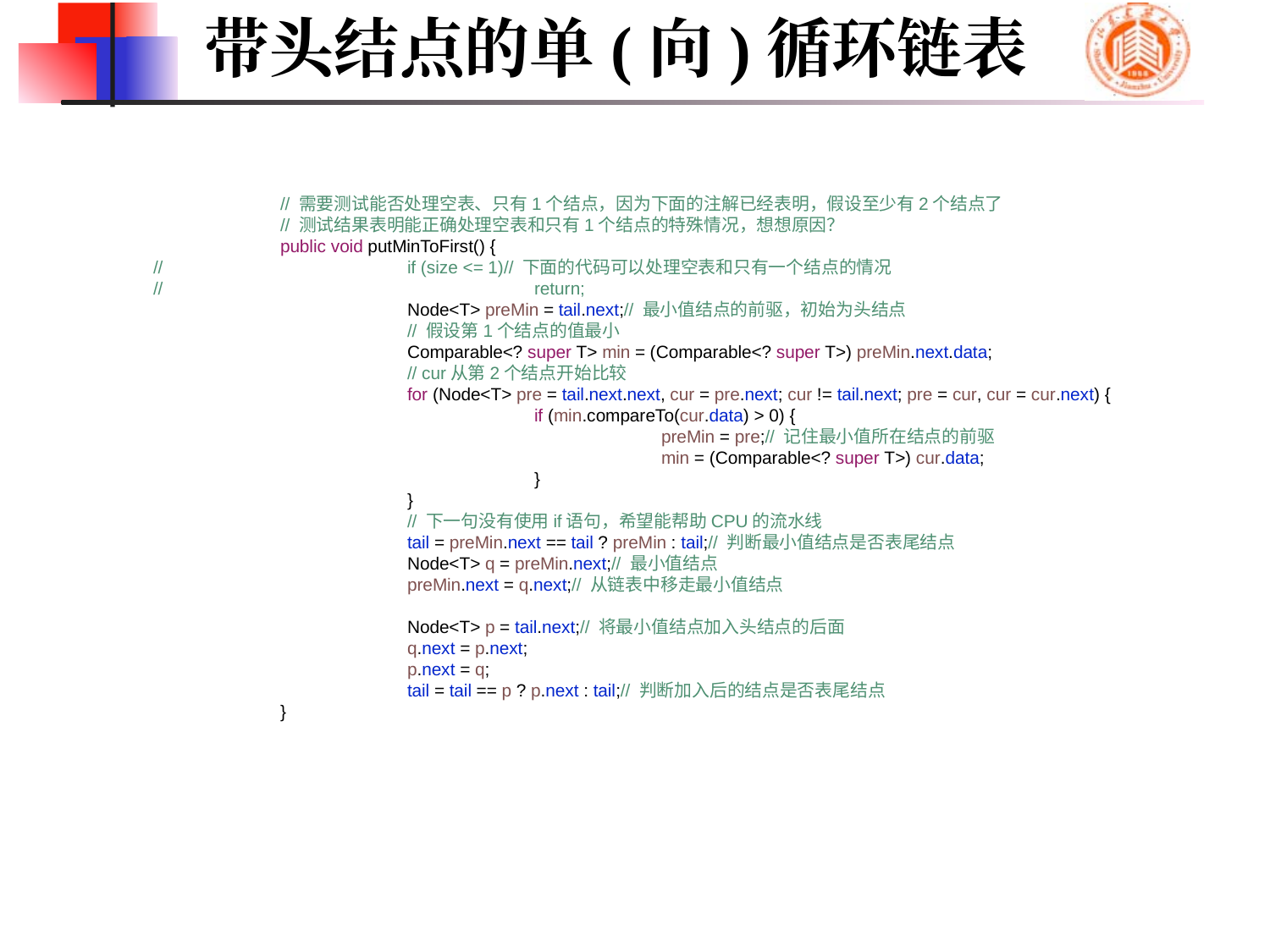

带头结点的单(向)循环链表
	// 需要测试能否处理空表、只有1个结点，因为下面的注解已经表明，假设至少有2个结点了
	// 测试结果表明能正确处理空表和只有1个结点的特殊情况，想想原因？
	public void putMinToFirst() {
//		if (size <= 1)// 下面的代码可以处理空表和只有一个结点的情况
//			return;
		Node<T> preMin = tail.next;// 最小值结点的前驱，初始为头结点
		// 假设第1个结点的值最小
		Comparable<? super T> min = (Comparable<? super T>) preMin.next.data;
		// cur从第2个结点开始比较
		for (Node<T> pre = tail.next.next, cur = pre.next; cur != tail.next; pre = cur, cur = cur.next) {
			if (min.compareTo(cur.data) > 0) {
				preMin = pre;// 记住最小值所在结点的前驱
				min = (Comparable<? super T>) cur.data;
			}
		}
		// 下一句没有使用if语句，希望能帮助CPU的流水线
		tail = preMin.next == tail ? preMin : tail;// 判断最小值结点是否表尾结点
		Node<T> q = preMin.next;// 最小值结点
		preMin.next = q.next;// 从链表中移走最小值结点

		Node<T> p = tail.next;// 将最小值结点加入头结点的后面
		q.next = p.next;
		p.next = q;
		tail = tail == p ? p.next : tail;// 判断加入后的结点是否表尾结点
	}